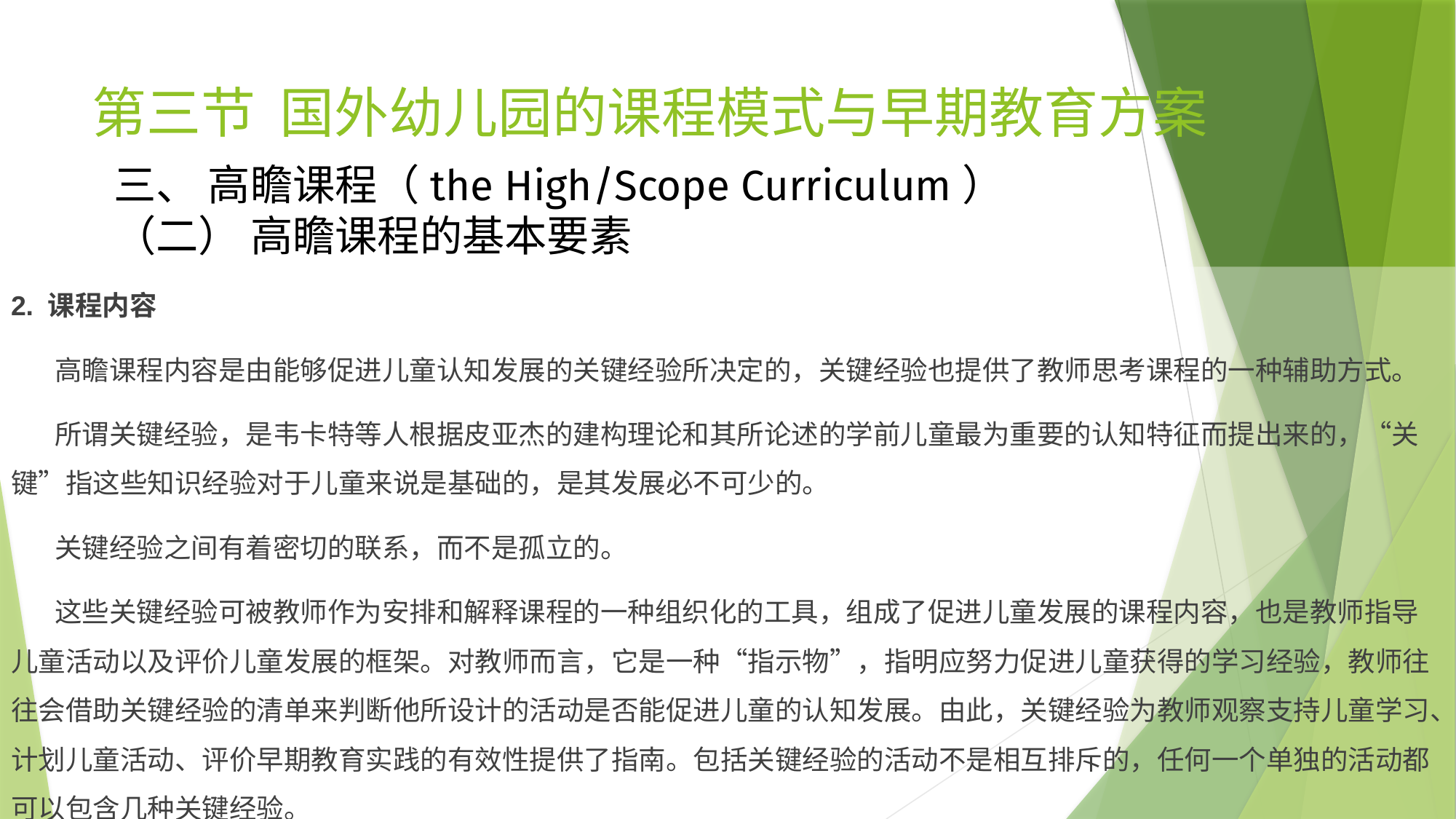

# 第三节  国外幼儿园的课程模式与早期教育方案
三、 高瞻课程（the High/Scope Curriculum）
（二） 高瞻课程的基本要素
2. 课程内容
      高瞻课程内容是由能够促进儿童认知发展的关键经验所决定的，关键经验也提供了教师思考课程的一种辅助方式。
      所谓关键经验，是韦卡特等人根据皮亚杰的建构理论和其所论述的学前儿童最为重要的认知特征而提出来的，“关键”指这些知识经验对于儿童来说是基础的，是其发展必不可少的。
      关键经验之间有着密切的联系，而不是孤立的。
      这些关键经验可被教师作为安排和解释课程的一种组织化的工具，组成了促进儿童发展的课程内容，也是教师指导儿童活动以及评价儿童发展的框架。对教师而言，它是一种“指示物”，指明应努力促进儿童获得的学习经验，教师往往会借助关键经验的清单来判断他所设计的活动是否能促进儿童的认知发展。由此，关键经验为教师观察支持儿童学习、计划儿童活动、评价早期教育实践的有效性提供了指南。包括关键经验的活动不是相互排斥的，任何一个单独的活动都可以包含几种关键经验。